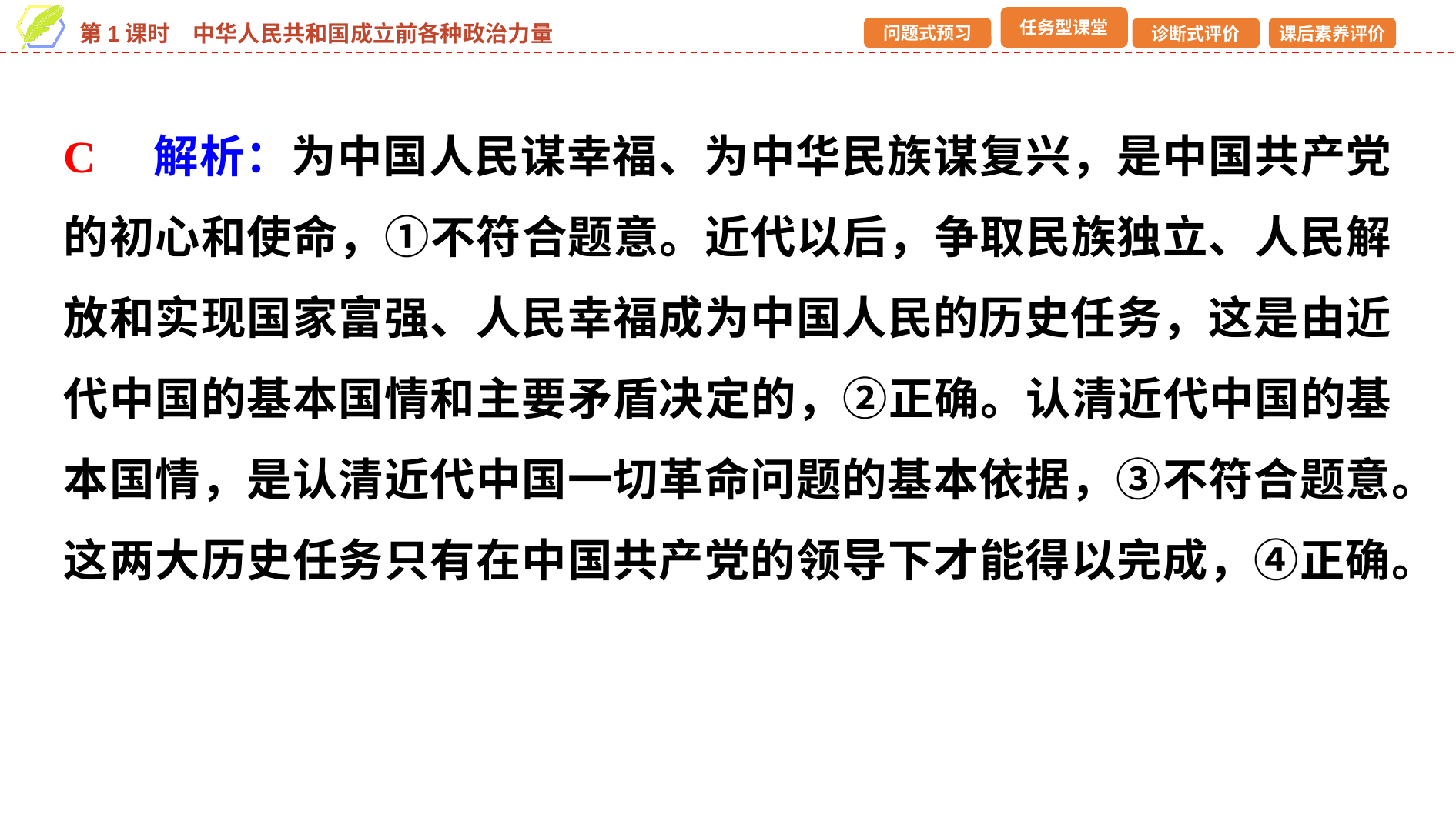

C　解析：为中国人民谋幸福、为中华民族谋复兴，是中国共产党的初心和使命，①不符合题意。近代以后，争取民族独立、人民解放和实现国家富强、人民幸福成为中国人民的历史任务，这是由近代中国的基本国情和主要矛盾决定的，②正确。认清近代中国的基本国情，是认清近代中国一切革命问题的基本依据，③不符合题意。这两大历史任务只有在中国共产党的领导下才能得以完成，④正确。